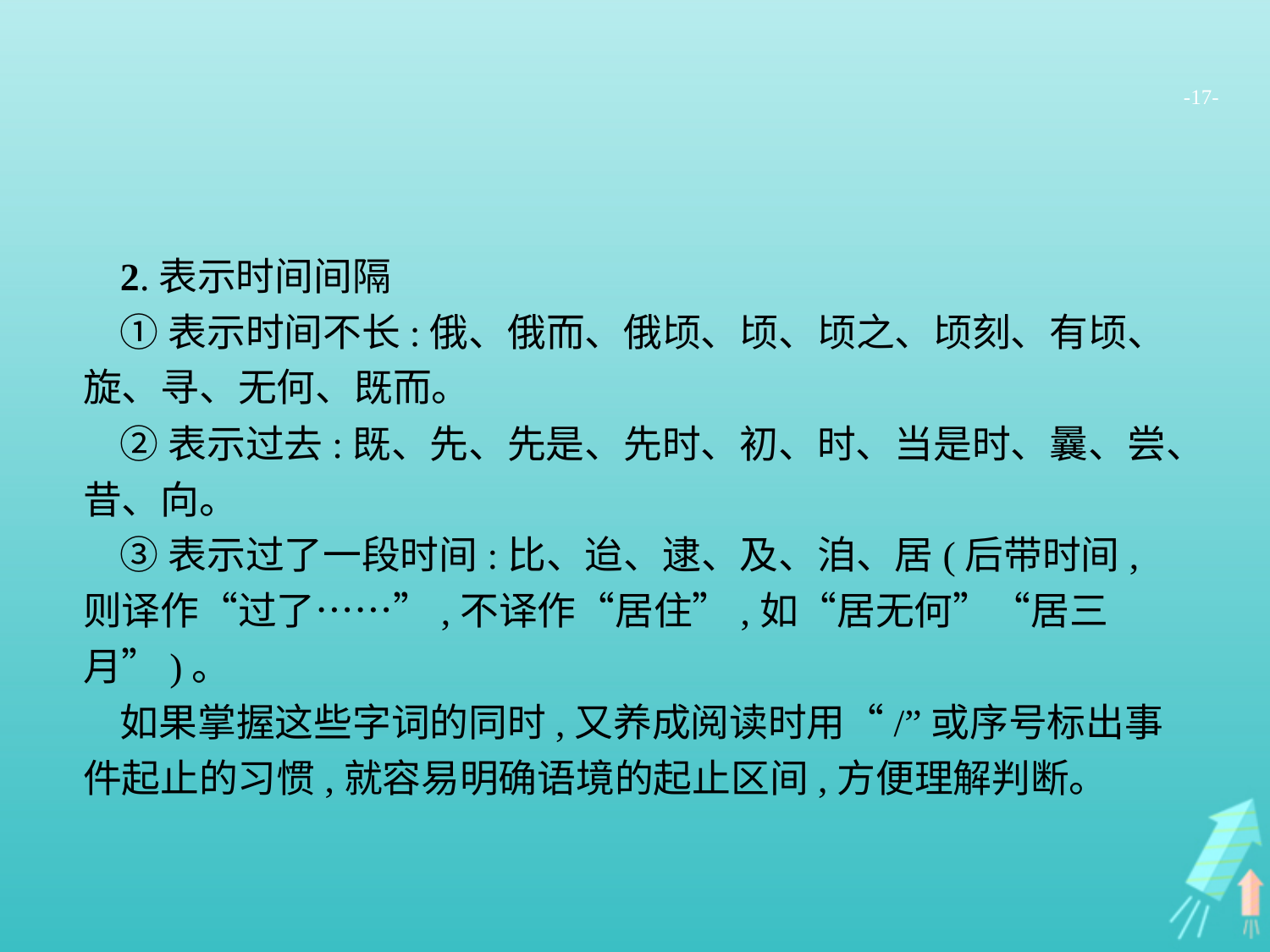

-17-
2.表示时间间隔
①表示时间不长:俄、俄而、俄顷、顷、顷之、顷刻、有顷、旋、寻、无何、既而。
②表示过去:既、先、先是、先时、初、时、当是时、曩、尝、昔、向。
③表示过了一段时间:比、迨、逮、及、洎、居(后带时间,则译作“过了……”,不译作“居住”,如“居无何”“居三月”)。
如果掌握这些字词的同时,又养成阅读时用“/”或序号标出事件起止的习惯,就容易明确语境的起止区间,方便理解判断。